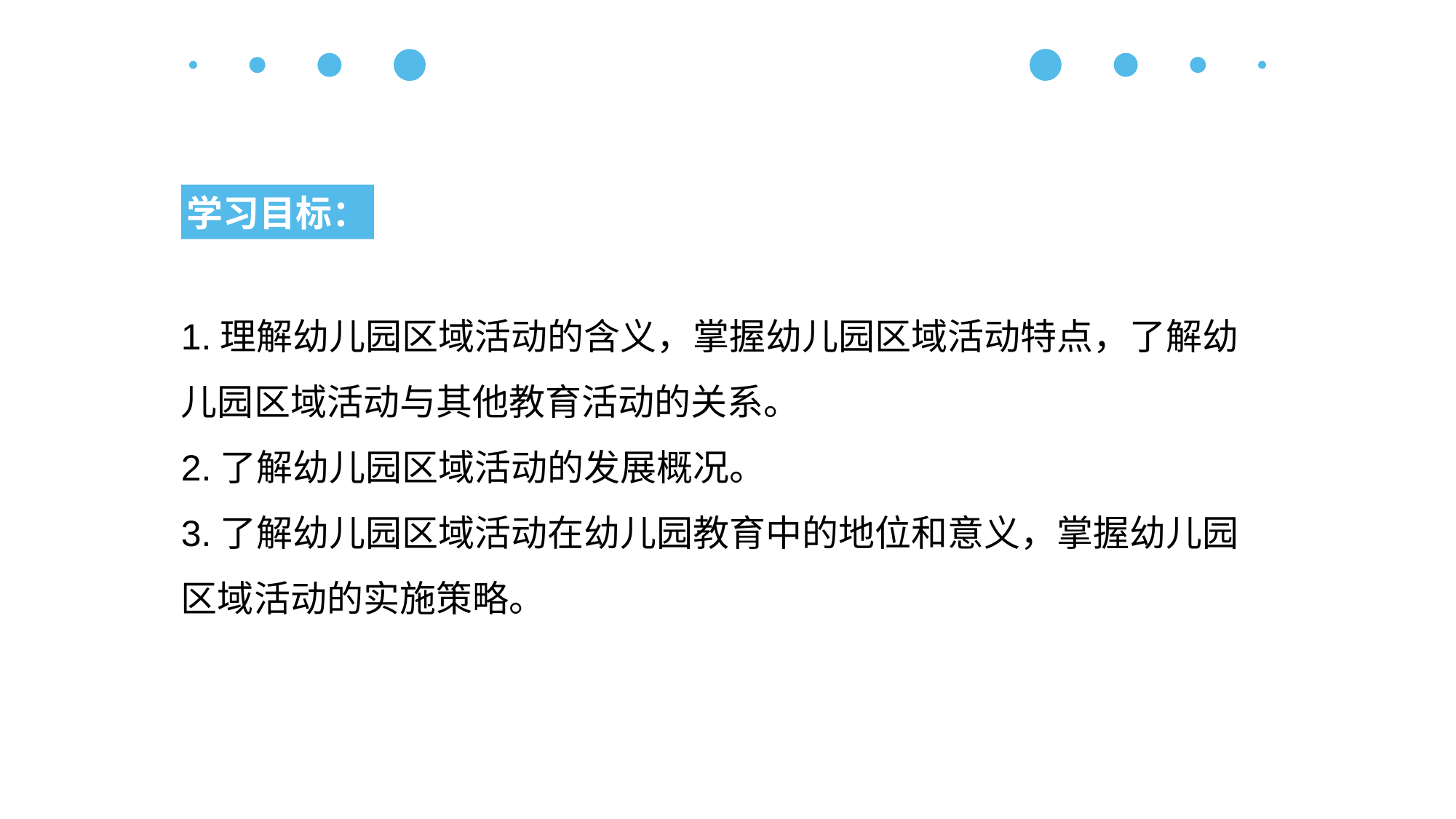

学习目标：
1.理解幼儿园区域活动的含义，掌握幼儿园区域活动特点，了解幼儿园区域活动与其他教育活动的关系。
2.了解幼儿园区域活动的发展概况。
3.了解幼儿园区域活动在幼儿园教育中的地位和意义，掌握幼儿园区域活动的实施策略。